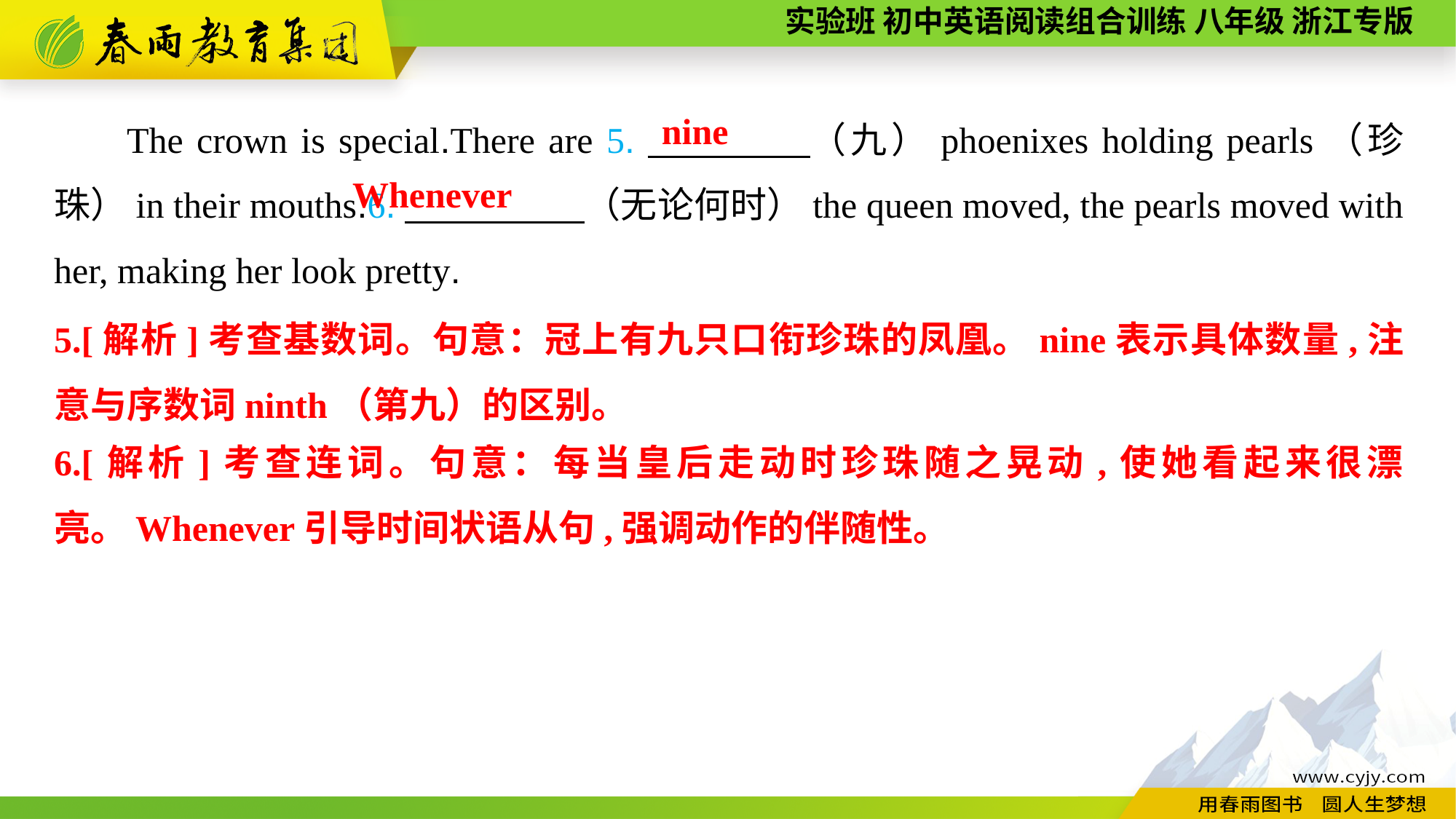

The crown is special.There are 5.　　　　（九）phoenixes holding pearls（珍珠）in their mouths.6.　　    　　（无论何时）the queen moved, the pearls moved with her, making her look pretty.
nine
Whenever
5.[解析]考查基数词。句意：冠上有九只口衔珍珠的凤凰。nine表示具体数量,注意与序数词ninth（第九）的区别。
6.[解析]考查连词。句意：每当皇后走动时珍珠随之晃动,使她看起来很漂亮。Whenever引导时间状语从句,强调动作的伴随性。